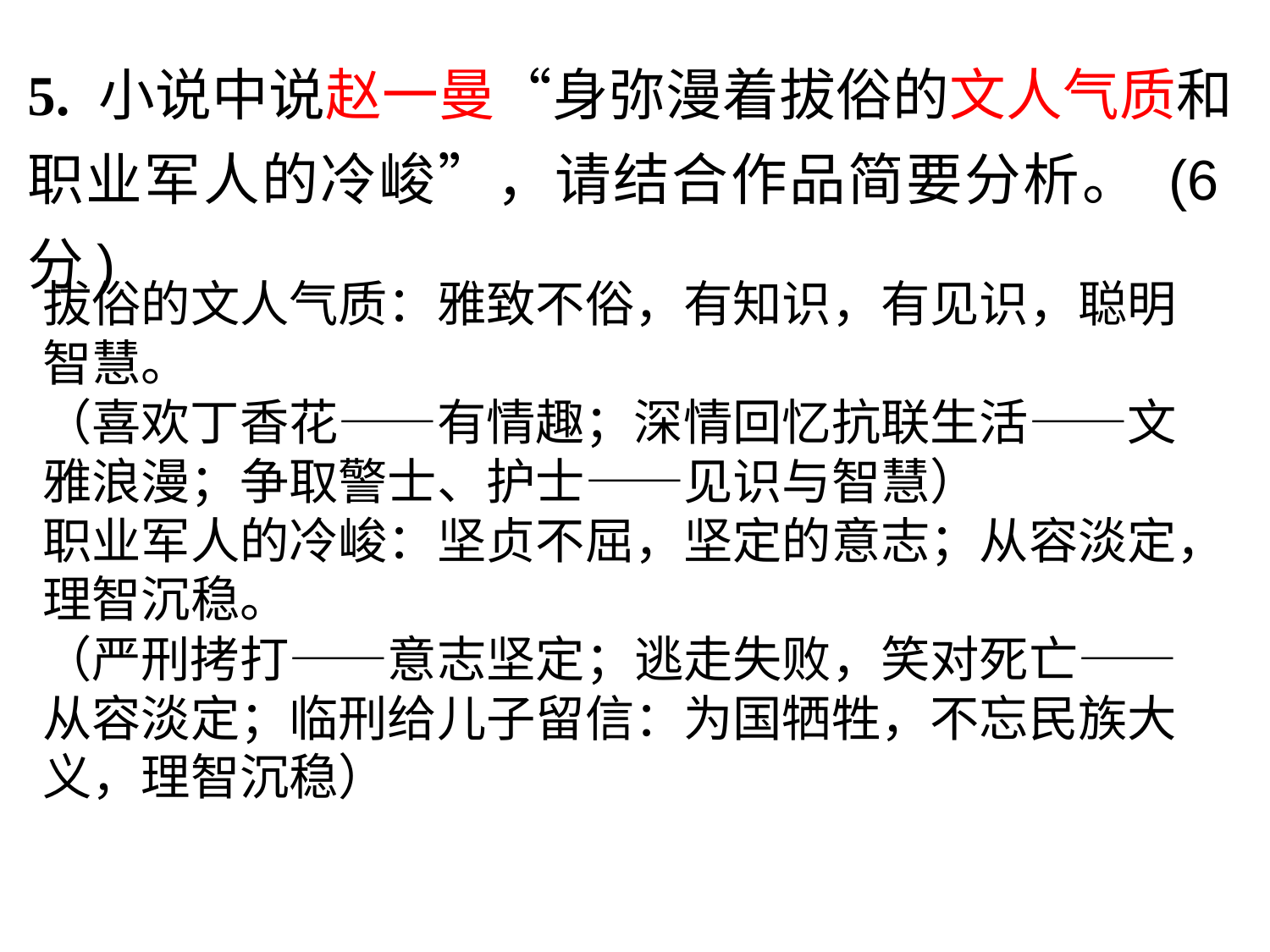

5. 小说中说赵一曼“身弥漫着拔俗的文人气质和职业军人的冷峻”，请结合作品简要分析。 (6分)
拔俗的文人气质：雅致不俗，有知识，有见识，聪明智慧。
（喜欢丁香花——有情趣；深情回忆抗联生活——文雅浪漫；争取警士、护士——见识与智慧）
职业军人的冷峻：坚贞不屈，坚定的意志；从容淡定，理智沉稳。
（严刑拷打——意志坚定；逃走失败，笑对死亡——从容淡定；临刑给儿子留信：为国牺牲，不忘民族大义，理智沉稳）